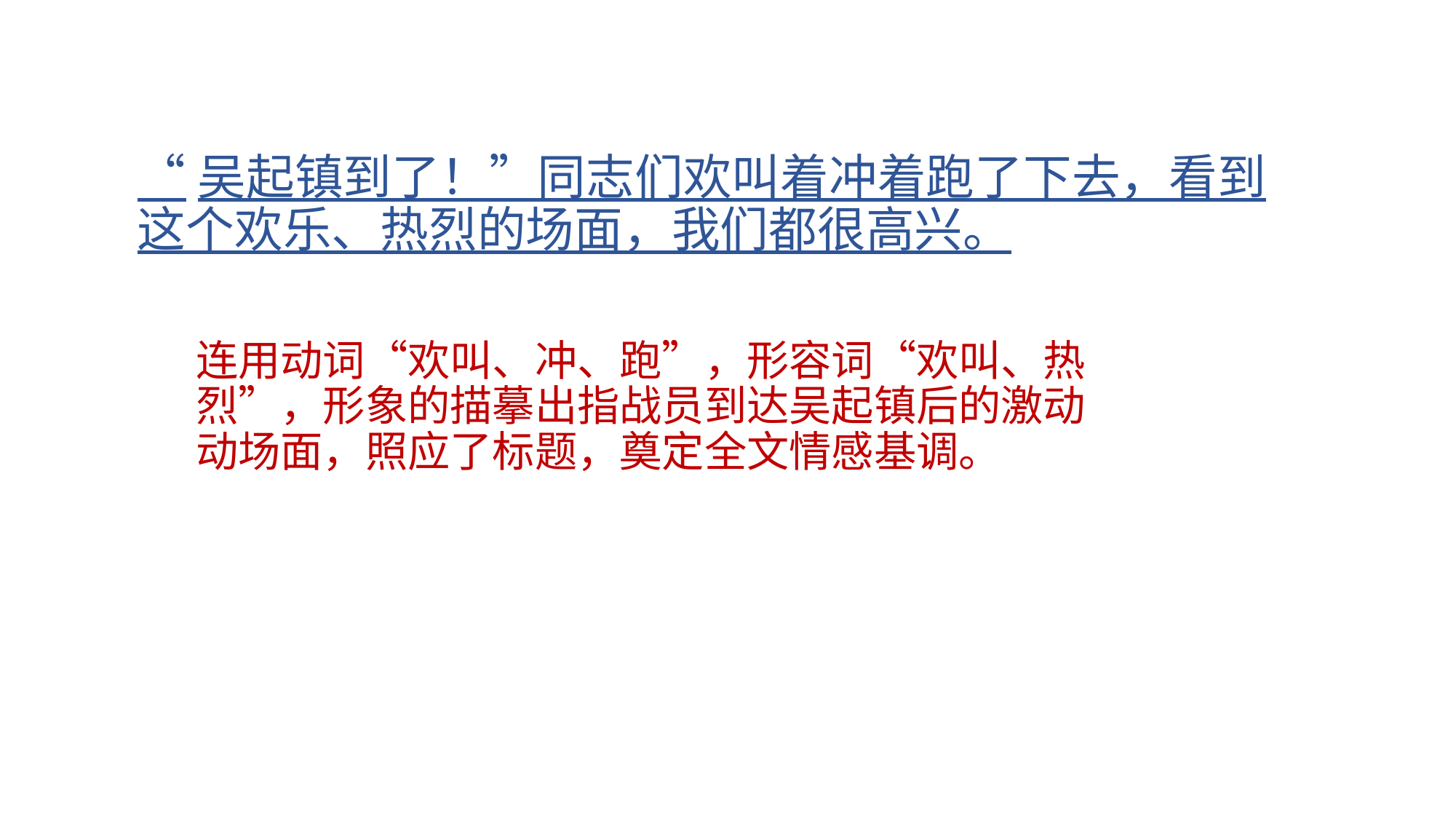

# “吴起镇到了！”同志们欢叫着冲着跑了下去，看到这个欢乐、热烈的场面，我们都很高兴。
连用动词“欢叫、冲、跑”，形容词“欢叫、热烈”，形象的描摹出指战员到达吴起镇后的激动动场面，照应了标题，奠定全文情感基调。